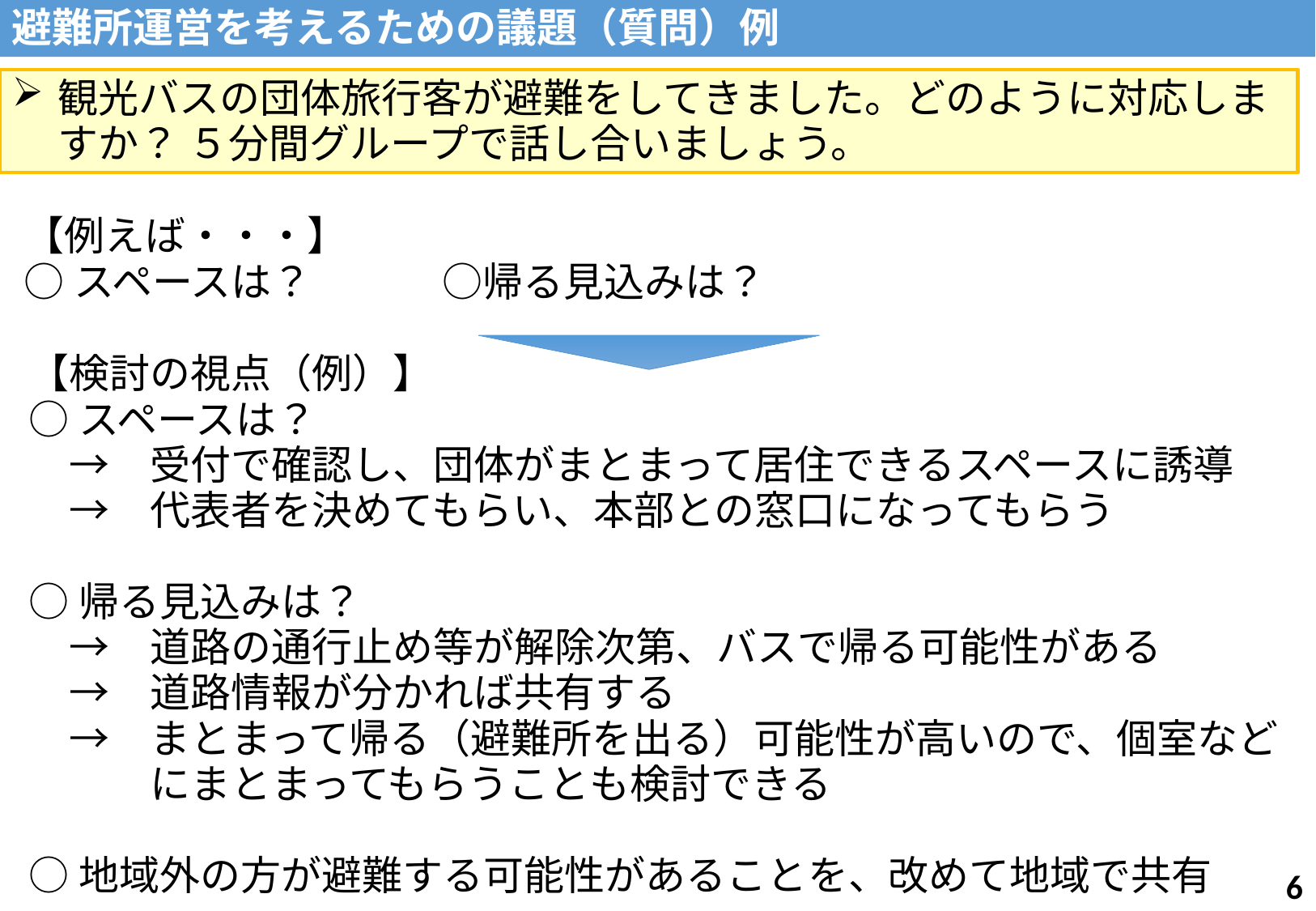

避難所運営を考えるための議題（質問）例

観光バスの団体旅行客が避難をしてきました。どのように対応しますか？ ５分間グループで話し合いましょう。
【例えば・・・】
○スペースは？　　 　○帰る見込みは？

【検討の視点（例）】
○スペースは？
　→　受付で確認し、団体がまとまって居住できるスペースに誘導
　→　代表者を決めてもらい、本部との窓口になってもらう

○帰る見込みは？
　→　道路の通行止め等が解除次第、バスで帰る可能性がある
　→　道路情報が分かれば共有する
　→　まとまって帰る（避難所を出る）可能性が高いので、個室など
　　　にまとまってもらうことも検討できる

○地域外の方が避難する可能性があることを、改めて地域で共有
6